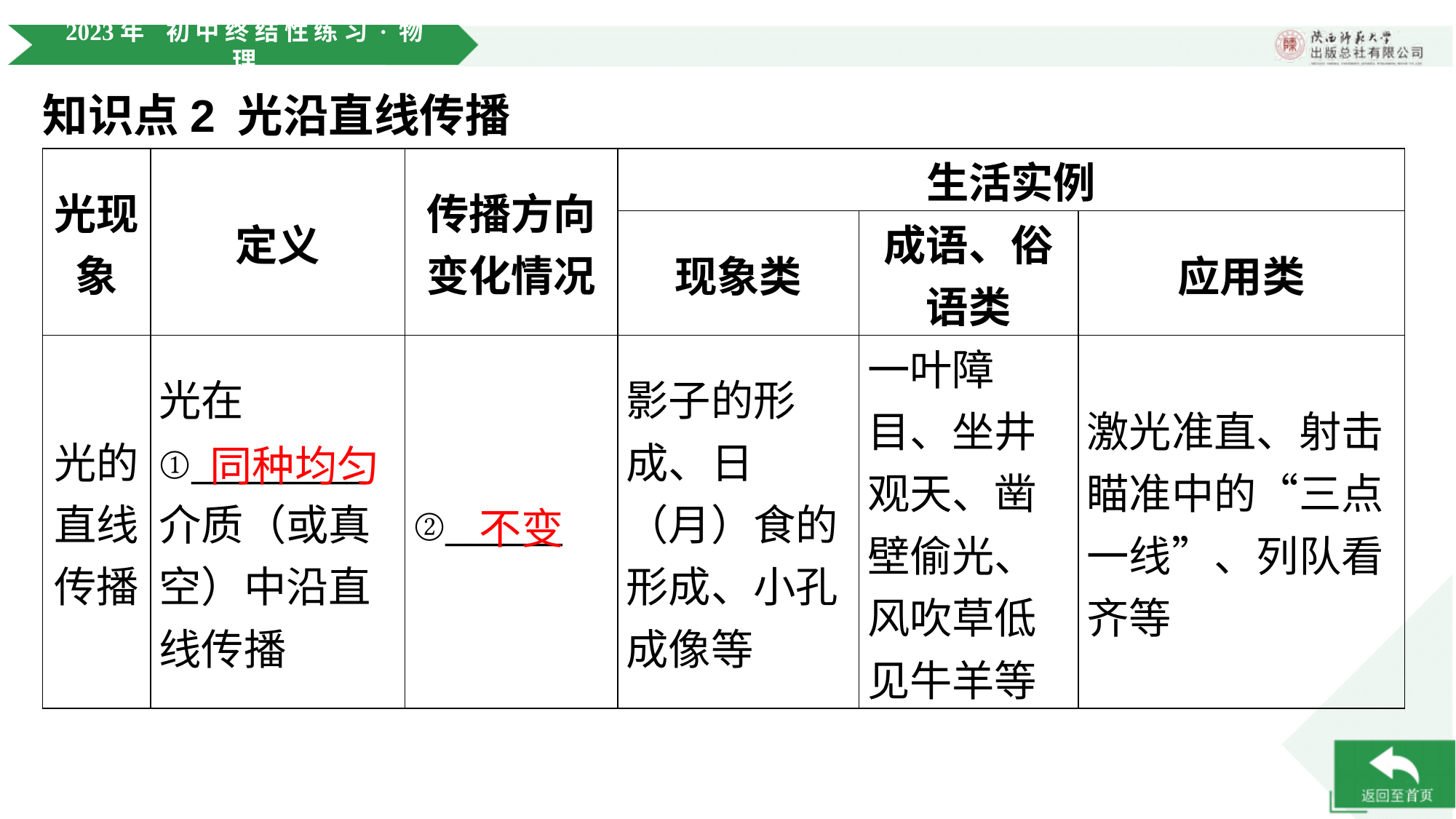

知识点2 光沿直线传播
| 光现 象 | 定义 | 传播方向 变化情况 | 生活实例 |  |  |
| --- | --- | --- | --- | --- | --- |
|  |  |  | 现象类 | 成语、俗 语类 | 应用类 |
| 光的 直线 传播 | 光在 ①\_\_\_\_\_\_\_\_\_ 介质（或真 空）中沿直 线传播 | ②\_\_\_\_\_\_ | 影子的形 成、日 （月）食的 形成、小孔 成像等 | 一叶障 目、坐井 观天、凿 壁偷光、 风吹草低 见牛羊等 | 激光准直、射击 瞄准中的“三点 一线”、列队看 齐等 |
同种均匀
不变